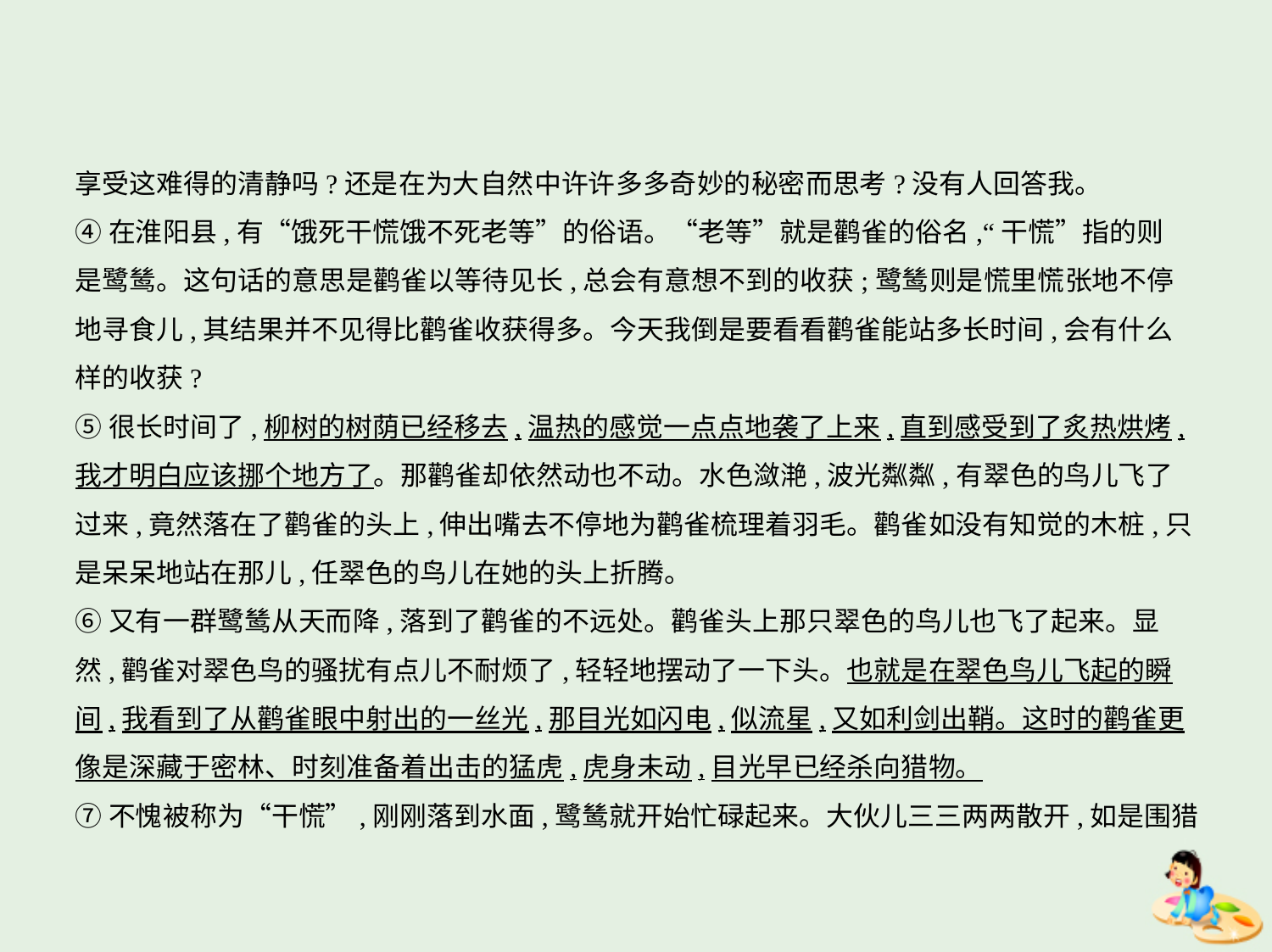

享受这难得的清静吗?还是在为大自然中许许多多奇妙的秘密而思考?没有人回答我。
④在淮阳县,有“饿死干慌饿不死老等”的俗语。“老等”就是鹳雀的俗名,“干慌”指的则
是鹭鸶。这句话的意思是鹳雀以等待见长,总会有意想不到的收获;鹭鸶则是慌里慌张地不停
地寻食儿,其结果并不见得比鹳雀收获得多。今天我倒是要看看鹳雀能站多长时间,会有什么
样的收获?
⑤很长时间了,柳树的树荫已经移去,温热的感觉一点点地袭了上来,直到感受到了炙热烘烤,
我才明白应该挪个地方了。那鹳雀却依然动也不动。水色潋滟,波光粼粼,有翠色的鸟儿飞了
过来,竟然落在了鹳雀的头上,伸出嘴去不停地为鹳雀梳理着羽毛。鹳雀如没有知觉的木桩,只
是呆呆地站在那儿,任翠色的鸟儿在她的头上折腾。
⑥又有一群鹭鸶从天而降,落到了鹳雀的不远处。鹳雀头上那只翠色的鸟儿也飞了起来。显
然,鹳雀对翠色鸟的骚扰有点儿不耐烦了,轻轻地摆动了一下头。也就是在翠色鸟儿飞起的瞬
间,我看到了从鹳雀眼中射出的一丝光,那目光如闪电,似流星,又如利剑出鞘。这时的鹳雀更
像是深藏于密林、时刻准备着出击的猛虎,虎身未动,目光早已经杀向猎物。
⑦不愧被称为“干慌”,刚刚落到水面,鹭鸶就开始忙碌起来。大伙儿三三两两散开,如是围猎